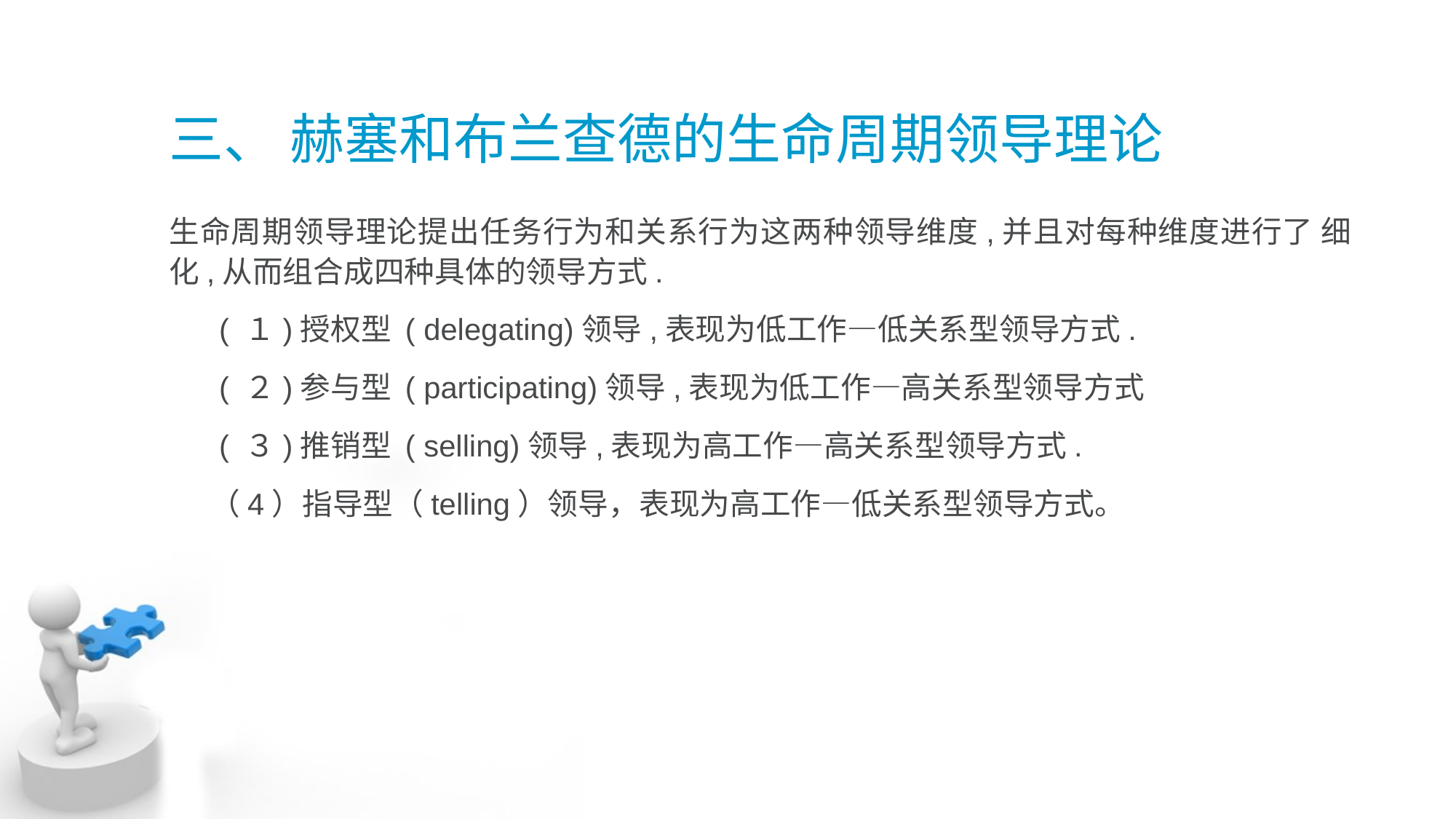

# 三、 赫塞和布兰查德的生命周期领导理论
生命周期领导理论提出任务行为和关系行为这两种领导维度,并且对每种维度进行了 细化,从而组合成四种具体的领导方式.
      ( １)授权型 ( delegating)领导,表现为低工作—低关系型领导方式.
      ( ２)参与型 ( participating)领导,表现为低工作—高关系型领导方式
      ( ３)推销型 ( selling)领导,表现为高工作—高关系型领导方式.
     （4）指导型（telling）领导，表现为高工作—低关系型领导方式。